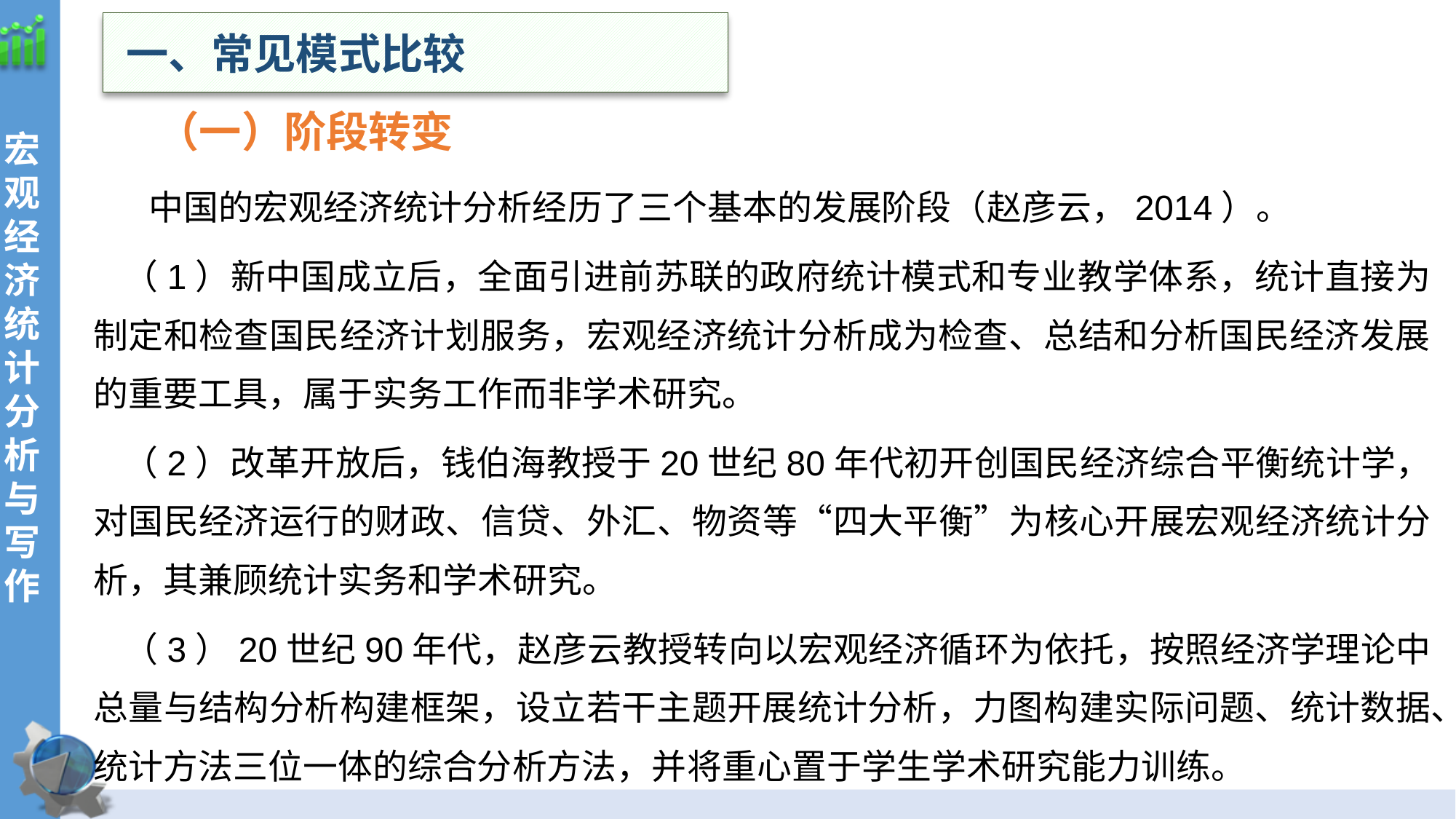

一、常见模式比较
   （一）阶段转变
  中国的宏观经济统计分析经历了三个基本的发展阶段（赵彦云，2014）。
（1）新中国成立后，全面引进前苏联的政府统计模式和专业教学体系，统计直接为制定和检查国民经济计划服务，宏观经济统计分析成为检查、总结和分析国民经济发展的重要工具，属于实务工作而非学术研究。
（2）改革开放后，钱伯海教授于20世纪80年代初开创国民经济综合平衡统计学，对国民经济运行的财政、信贷、外汇、物资等“四大平衡”为核心开展宏观经济统计分析，其兼顾统计实务和学术研究。
（3）20世纪90年代，赵彦云教授转向以宏观经济循环为依托，按照经济学理论中总量与结构分析构建框架，设立若干主题开展统计分析，力图构建实际问题、统计数据、统计方法三位一体的综合分析方法，并将重心置于学生学术研究能力训练。